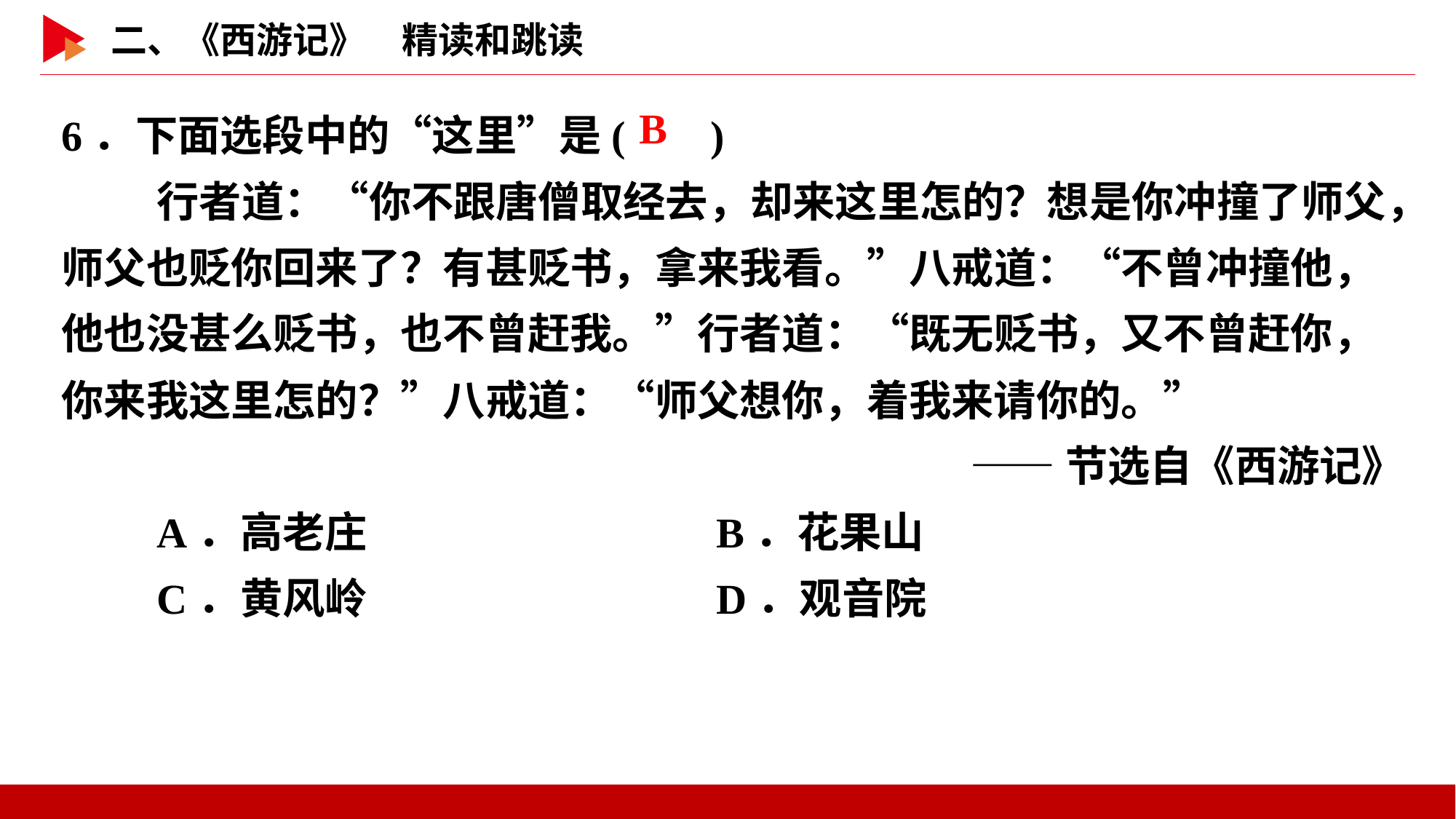

6．下面选段中的“这里”是(        )
行者道：“你不跟唐僧取经去，却来这里怎的？想是你冲撞了师父，师父也贬你回来了？有甚贬书，拿来我看。”八戒道：“不曾冲撞他，他也没甚么贬书，也不曾赶我。”行者道：“既无贬书，又不曾赶你，你来我这里怎的？”八戒道：“师父想你，着我来请你的。”
——节选自《西游记》
A．高老庄　　　　　　　	B．花果山
C．黄风岭				D．观音院
   B